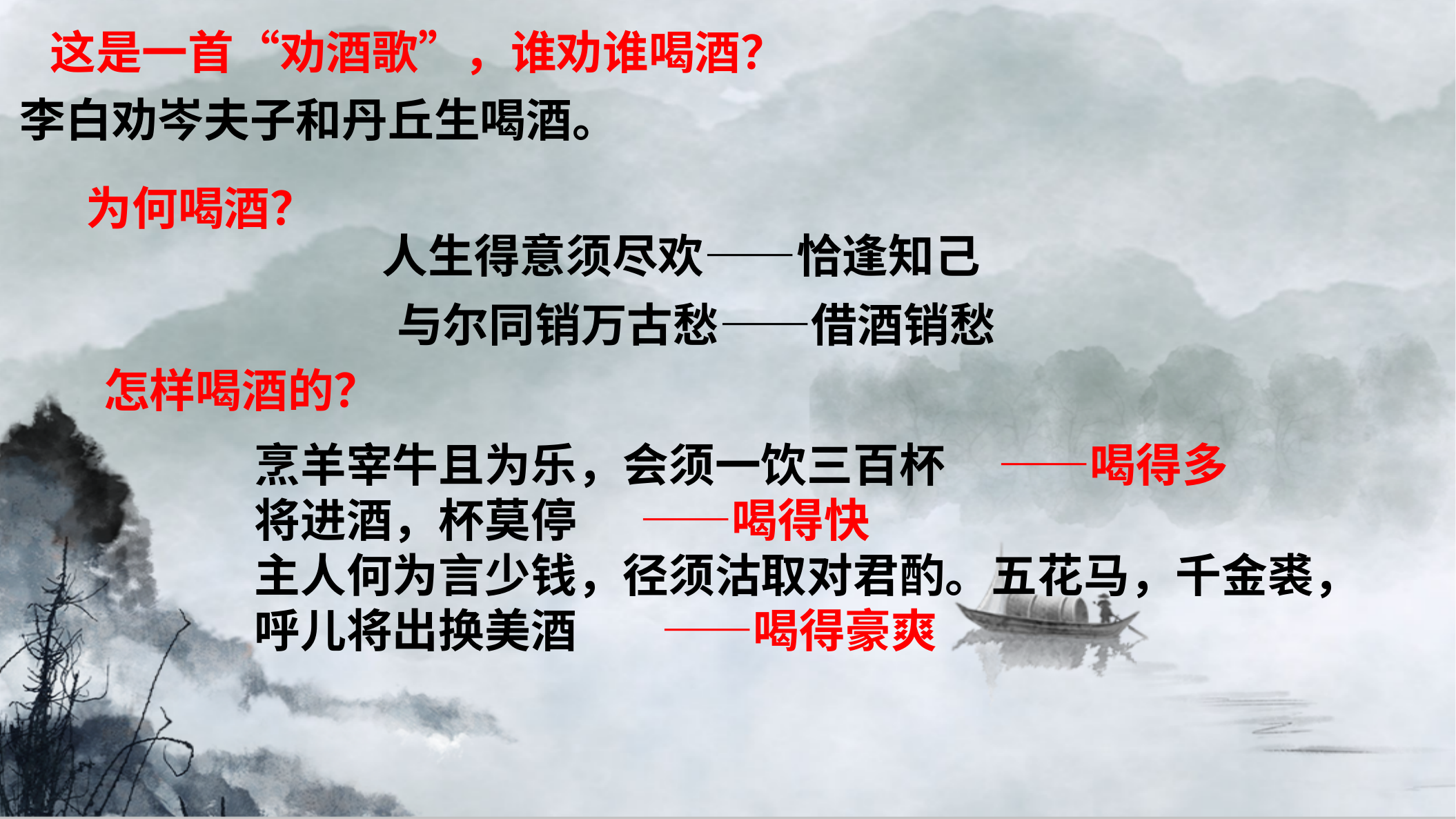

这是一首“劝酒歌”，谁劝谁喝酒？
李白劝岑夫子和丹丘生喝酒。
为何喝酒？
人生得意须尽欢——恰逢知己
与尔同销万古愁——借酒销愁
怎样喝酒的？
烹羊宰牛且为乐，会须一饮三百杯     ——喝得多
将进酒，杯莫停      ——喝得快
主人何为言少钱，径须沽取对君酌。五花马，千金裘，呼儿将出换美酒        ——喝得豪爽